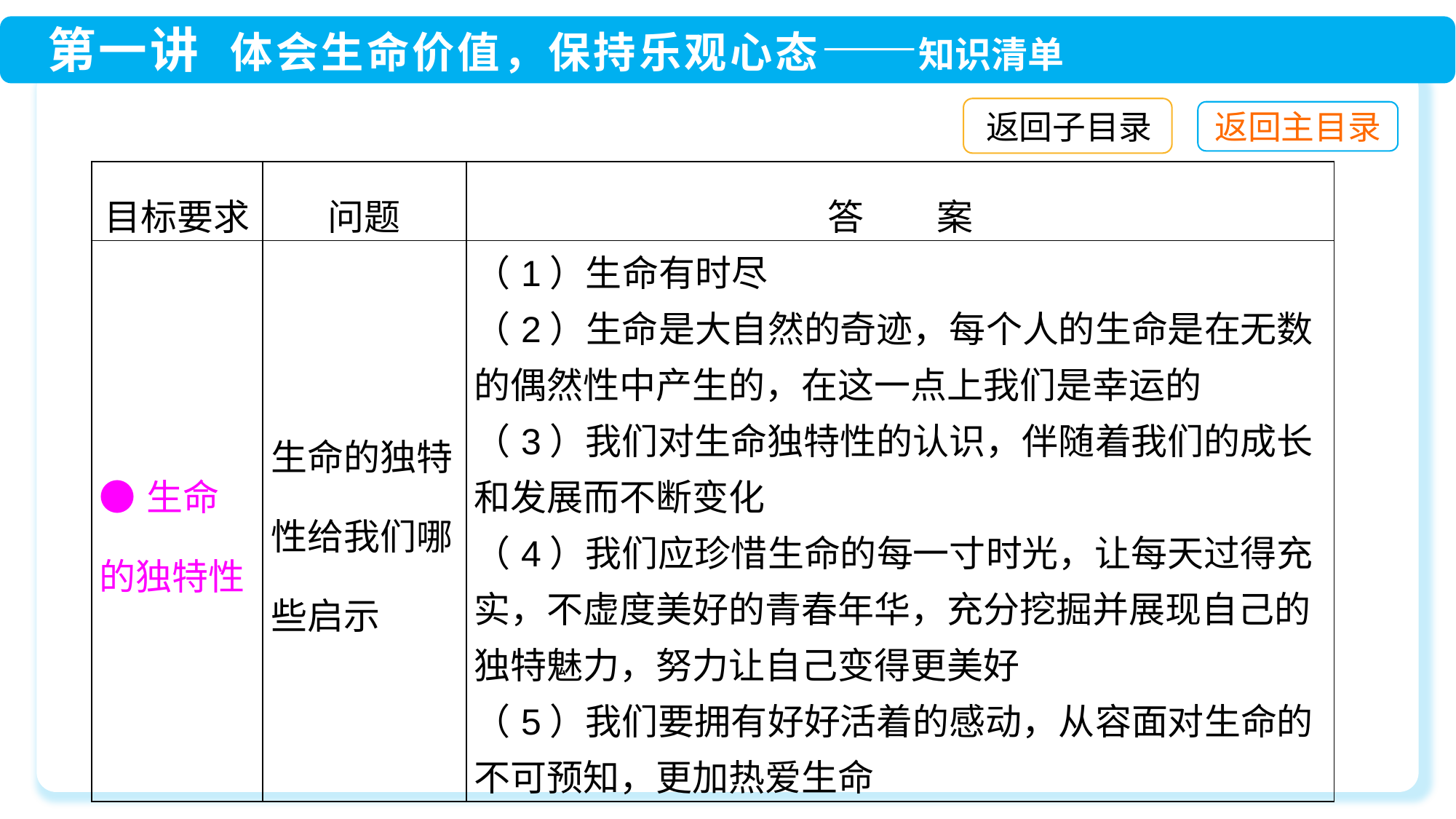

返回子目录
| 目标要求 | 问题 | 答　　案 |
| --- | --- | --- |
| ●生命的独特性 | 生命的独特性给我们哪些启示 | （1）生命有时尽 （2）生命是大自然的奇迹，每个人的生命是在无数的偶然性中产生的，在这一点上我们是幸运的 （3）我们对生命独特性的认识，伴随着我们的成长和发展而不断变化 （4）我们应珍惜生命的每一寸时光，让每天过得充实，不虚度美好的青春年华，充分挖掘并展现自己的独特魅力，努力让自己变得更美好 （5）我们要拥有好好活着的感动，从容面对生命的不可预知，更加热爱生命 |